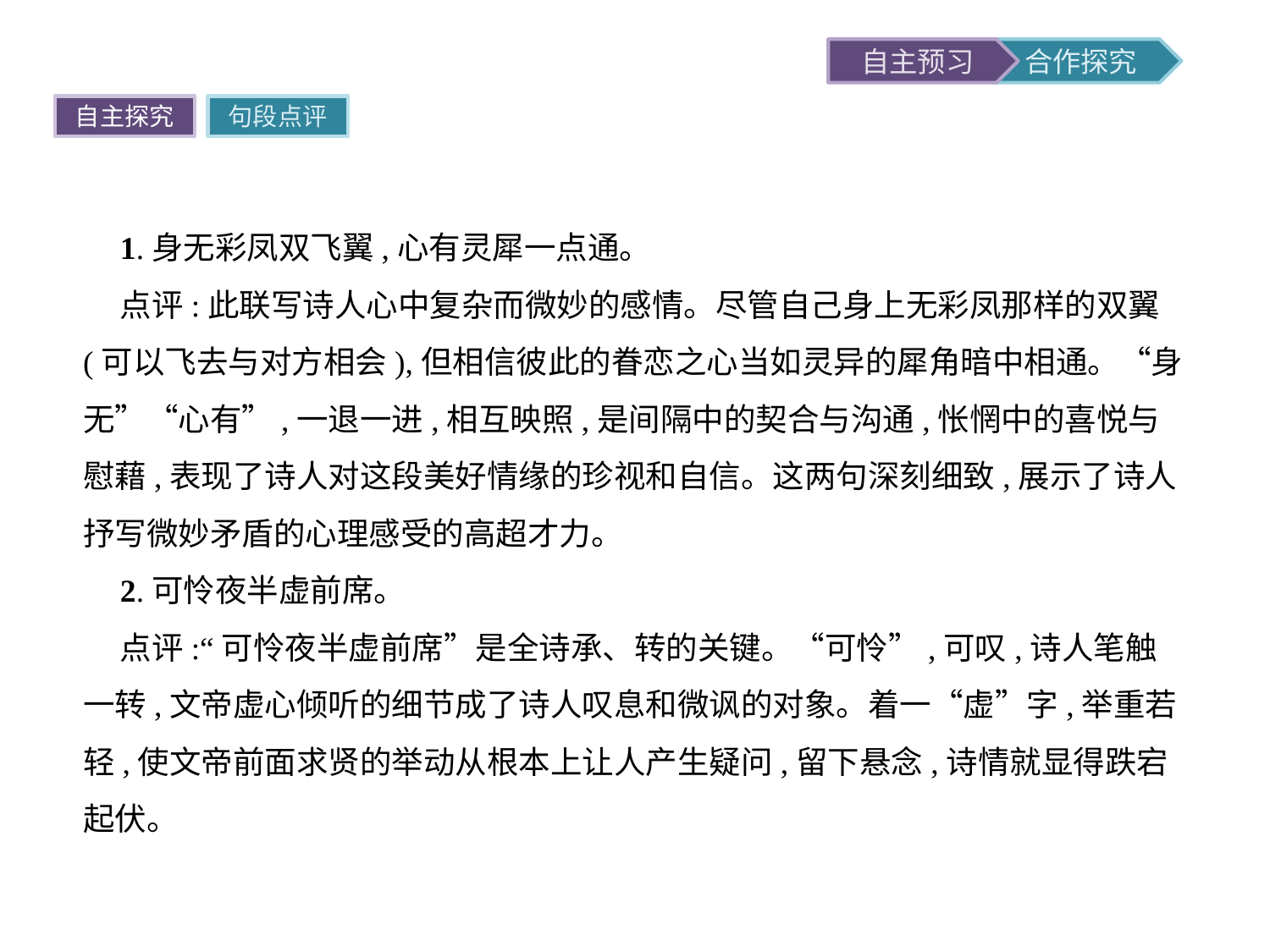

自主探究
句段点评
1.身无彩凤双飞翼,心有灵犀一点通。
点评:此联写诗人心中复杂而微妙的感情。尽管自己身上无彩凤那样的双翼(可以飞去与对方相会),但相信彼此的眷恋之心当如灵异的犀角暗中相通。“身无”“心有”,一退一进,相互映照,是间隔中的契合与沟通,怅惘中的喜悦与慰藉,表现了诗人对这段美好情缘的珍视和自信。这两句深刻细致,展示了诗人抒写微妙矛盾的心理感受的高超才力。
2.可怜夜半虚前席。
点评:“可怜夜半虚前席”是全诗承、转的关键。“可怜”,可叹,诗人笔触一转,文帝虚心倾听的细节成了诗人叹息和微讽的对象。着一“虚”字,举重若轻,使文帝前面求贤的举动从根本上让人产生疑问,留下悬念,诗情就显得跌宕起伏。